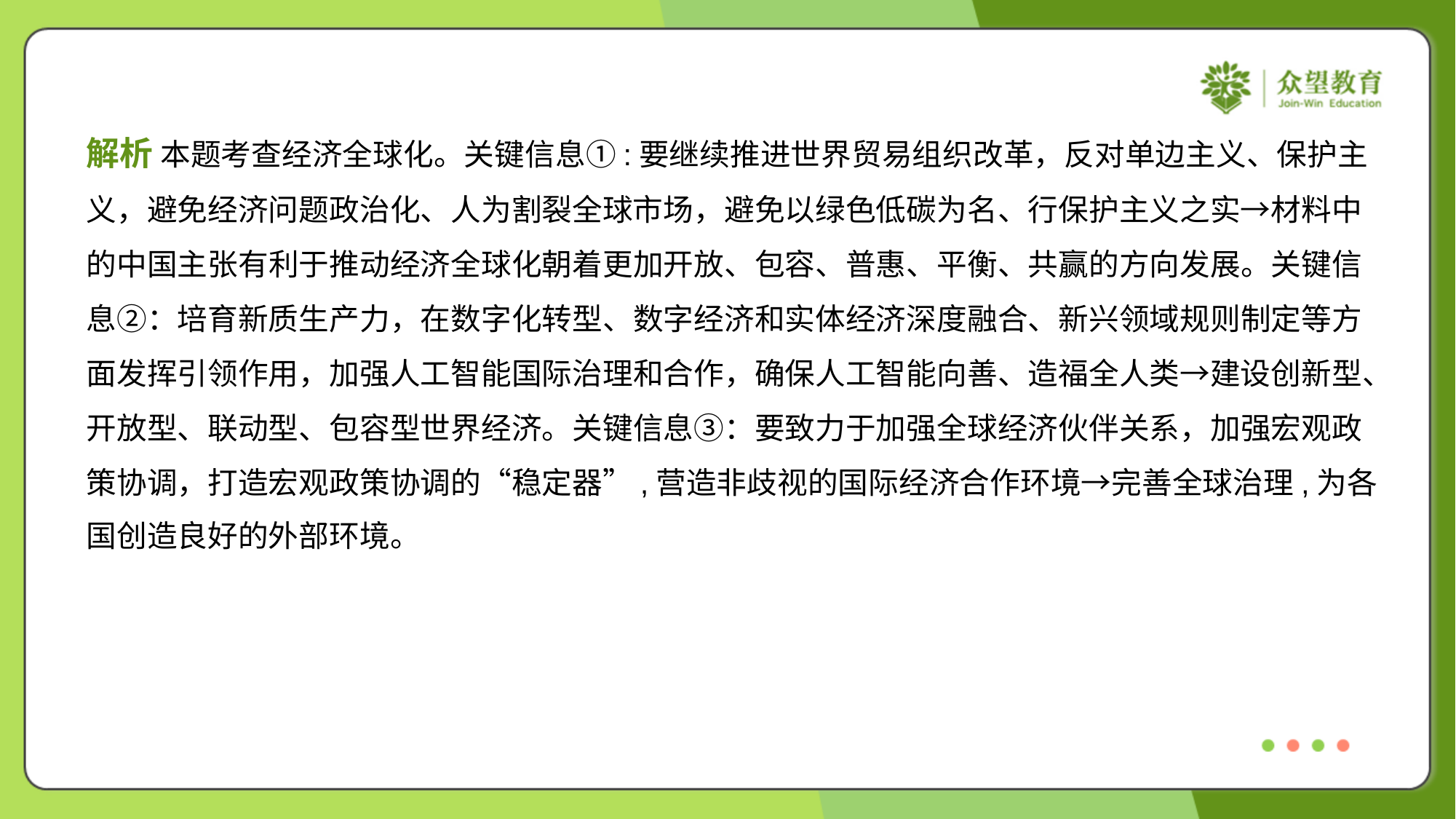

解析 本题考查经济全球化。关键信息①:要继续推进世界贸易组织改革，反对单边主义、保护主
义，避免经济问题政治化、人为割裂全球市场，避免以绿色低碳为名、行保护主义之实→材料中
的中国主张有利于推动经济全球化朝着更加开放、包容、普惠、平衡、共赢的方向发展。关键信
息②：培育新质生产力，在数字化转型、数字经济和实体经济深度融合、新兴领域规则制定等方
面发挥引领作用，加强人工智能国际治理和合作，确保人工智能向善、造福全人类→建设创新型、
开放型、联动型、包容型世界经济。关键信息③：要致力于加强全球经济伙伴关系，加强宏观政
策协调，打造宏观政策协调的“稳定器”,营造非歧视的国际经济合作环境→完善全球治理,为各
国创造良好的外部环境。